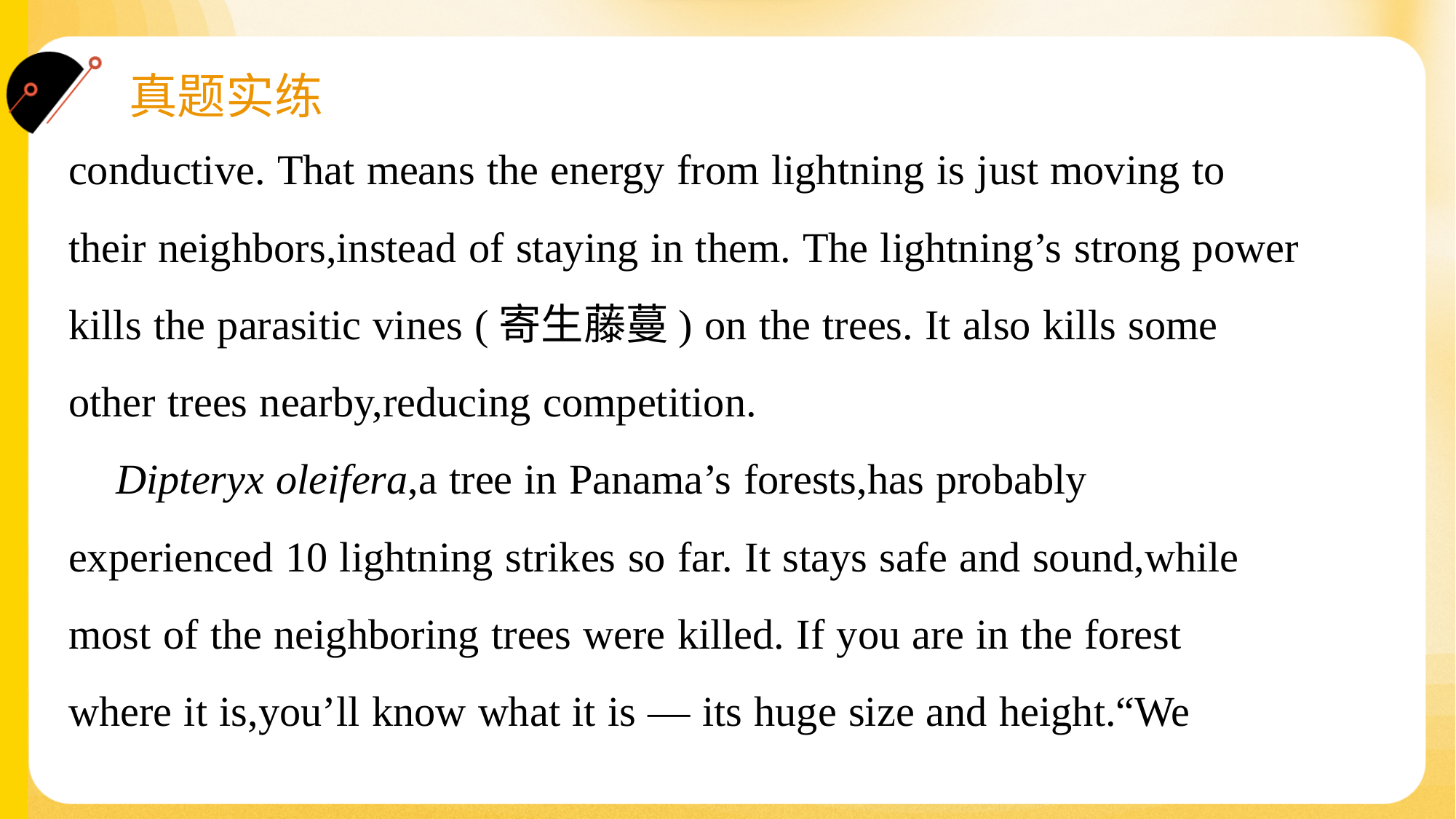

conductive. That means the energy from lightning is just moving to
their neighbors,instead of staying in them. The lightning’s strong power
kills the parasitic vines (寄生藤蔓) on the trees. It also kills some
other trees nearby,reducing competition.
    Dipteryx oleifera,a tree in Panama’s forests,has probably
experienced 10 lightning strikes so far. It stays safe and sound,while
most of the neighboring trees were killed. If you are in the forest
where it is,you’ll know what it is — its huge size and height.“We